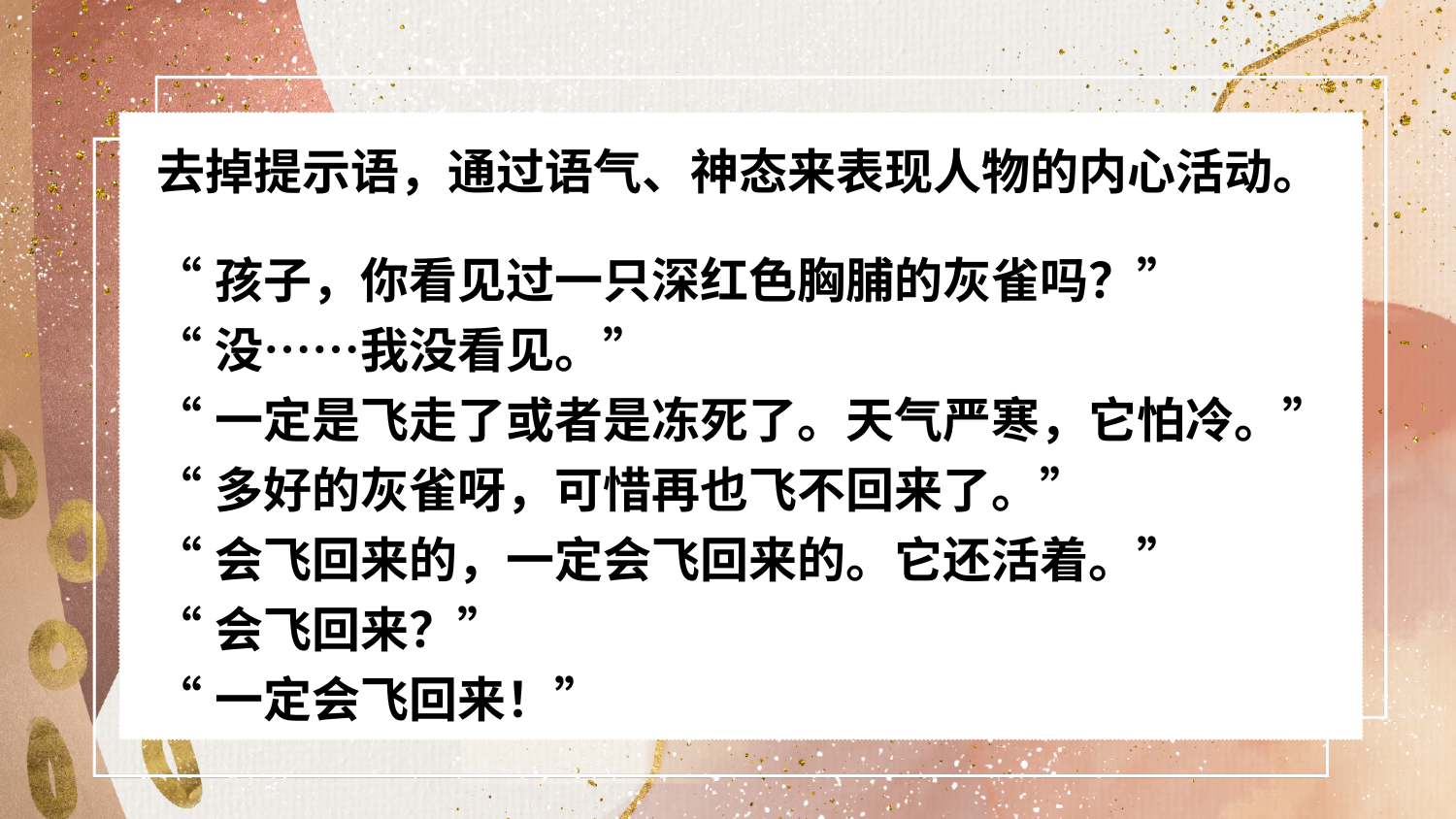

去掉提示语，通过语气、神态来表现人物的内心活动。
“孩子，你看见过一只深红色胸脯的灰雀吗？”
“没……我没看见。”
“一定是飞走了或者是冻死了。天气严寒，它怕冷。”
“多好的灰雀呀，可惜再也飞不回来了。”
“会飞回来的，一定会飞回来的。它还活着。”
“会飞回来？”
“一定会飞回来！”